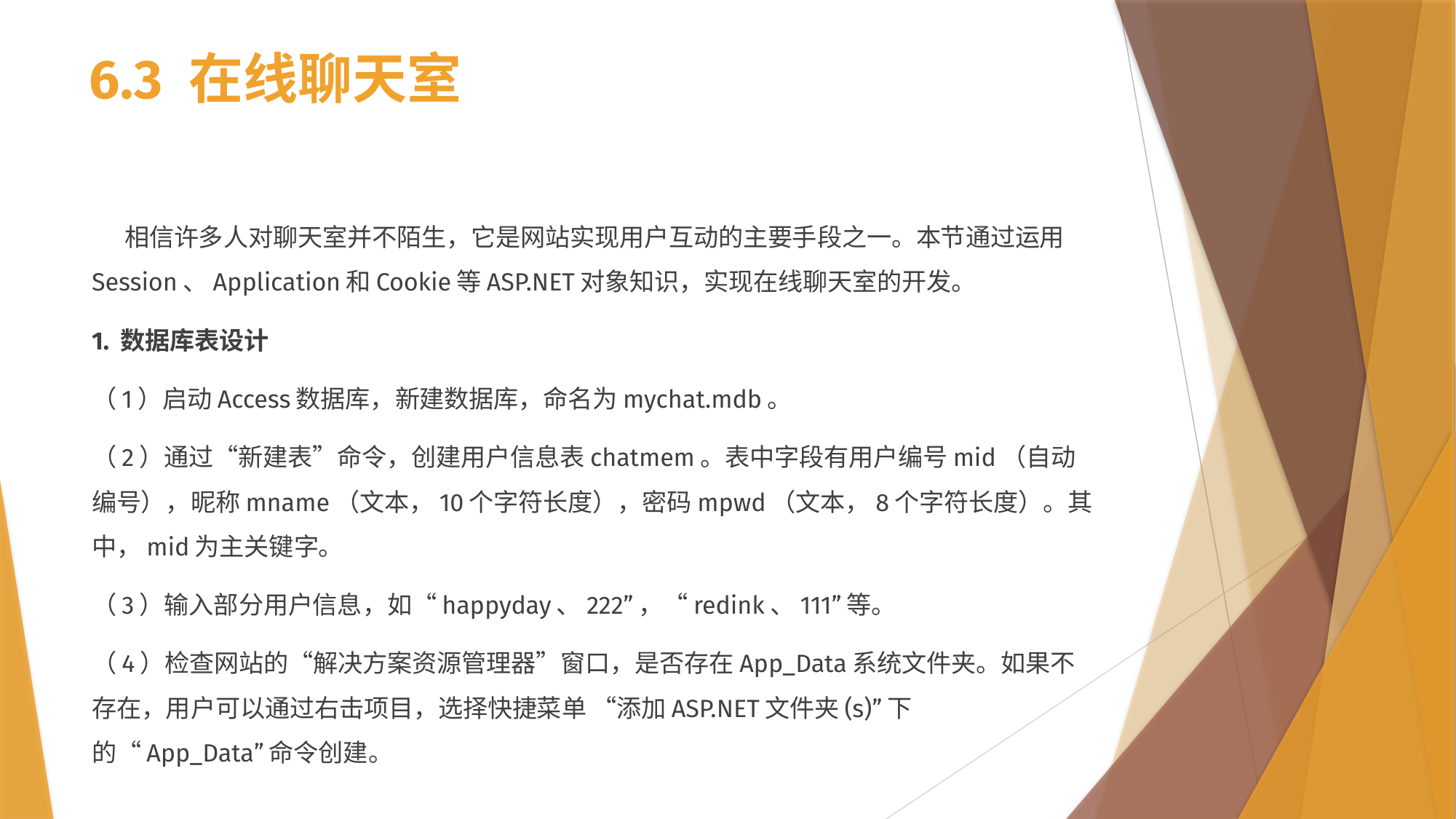

# 6.3 在线聊天室
     相信许多人对聊天室并不陌生，它是网站实现用户互动的主要手段之一。本节通过运用Session、Application和Cookie等ASP.NET对象知识，实现在线聊天室的开发。
1. 数据库表设计
（1）启动Access数据库，新建数据库，命名为mychat.mdb。
（2）通过“新建表”命令，创建用户信息表chatmem。表中字段有用户编号mid（自动编号），昵称mname（文本，10个字符长度），密码mpwd（文本，8个字符长度）。其中，mid为主关键字。
（3）输入部分用户信息，如“happyday、222”，“redink、111”等。
（4）检查网站的“解决方案资源管理器”窗口，是否存在App_Data系统文件夹。如果不存在，用户可以通过右击项目，选择快捷菜单 “添加ASP.NET文件夹(s)”下的“App_Data”命令创建。